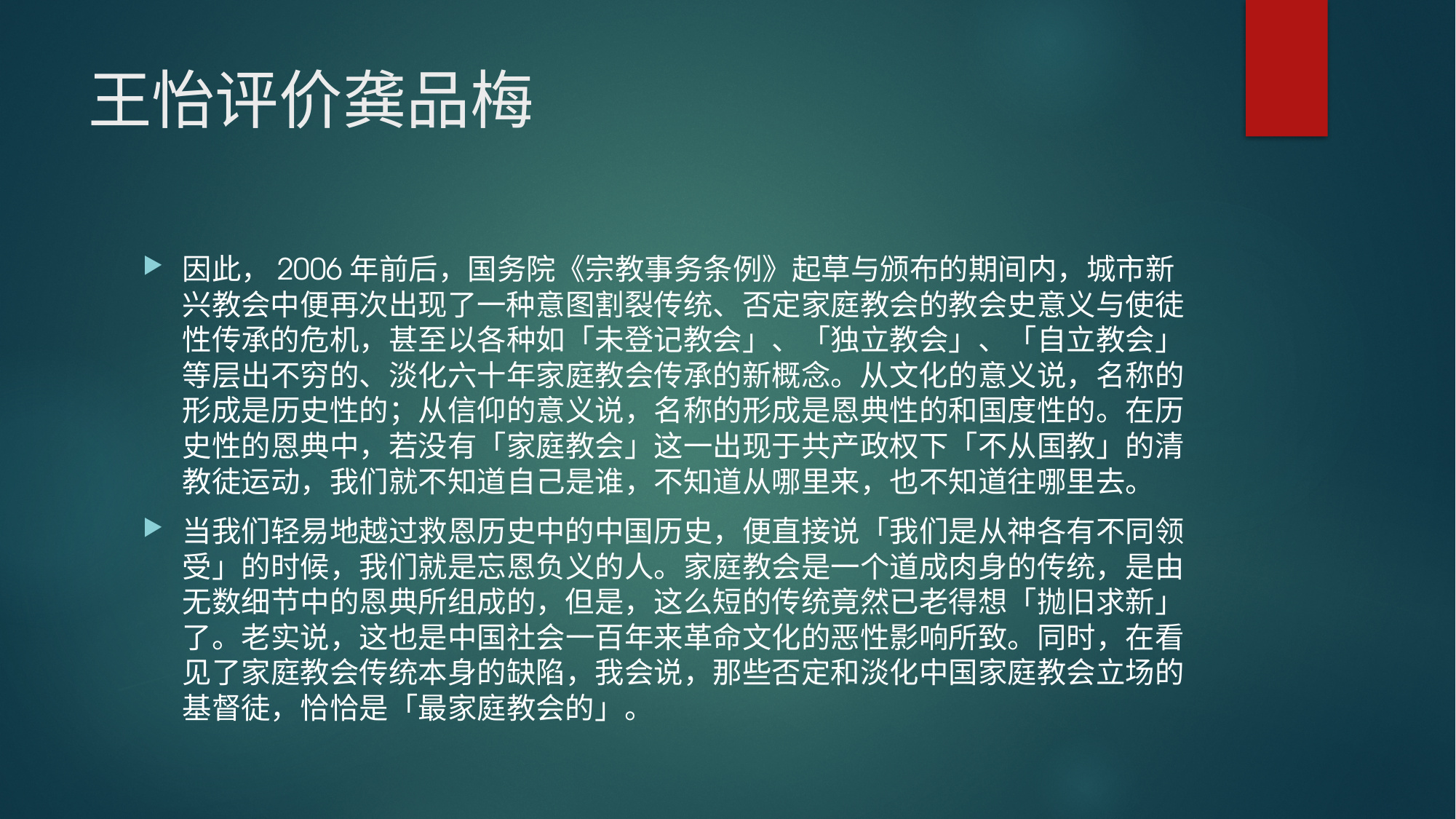

# 王怡评价龚品梅
因此，2006年前后，国务院《宗教事务条例》起草与颁布的期间内，城市新兴教会中便再次出现了一种意图割裂传统、否定家庭教会的教会史意义与使徒性传承的危机，甚至以各种如「未登记教会」、「独立教会」、「自立教会」等层出不穷的、淡化六十年家庭教会传承的新概念。从文化的意义说，名称的形成是历史性的；从信仰的意义说，名称的形成是恩典性的和国度性的。在历史性的恩典中，若没有「家庭教会」这一出现于共产政权下「不从国教」的清教徒运动，我们就不知道自己是谁，不知道从哪里来，也不知道往哪里去。
当我们轻易地越过救恩历史中的中国历史，便直接说「我们是从神各有不同领受」的时候，我们就是忘恩负义的人。家庭教会是一个道成肉身的传统，是由无数细节中的恩典所组成的，但是，这么短的传统竟然已老得想「抛旧求新」了。老实说，这也是中国社会一百年来革命文化的恶性影响所致。同时，在看见了家庭教会传统本身的缺陷，我会说，那些否定和淡化中国家庭教会立场的基督徒，恰恰是「最家庭教会的」。